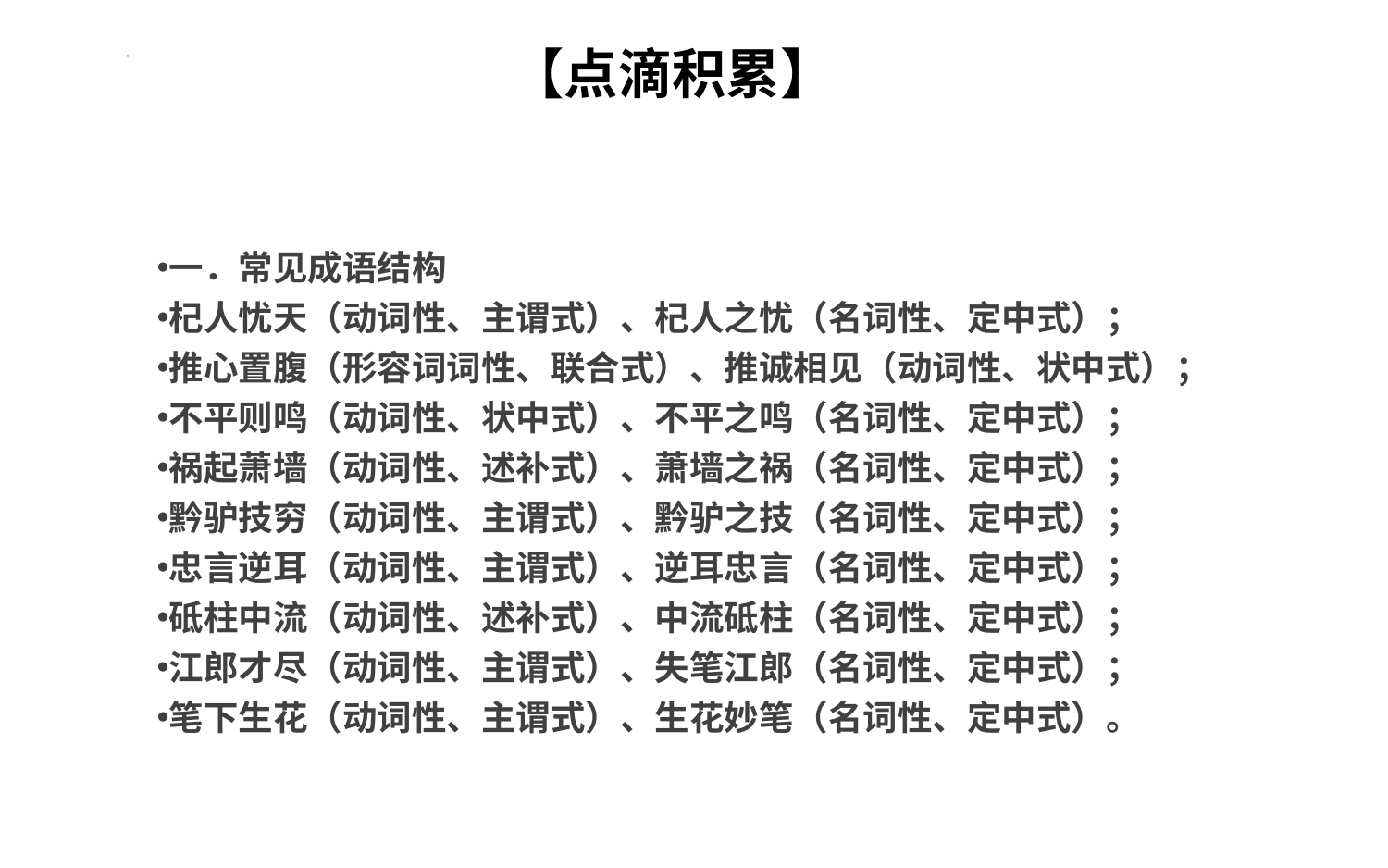

# 【点滴积累】
一．常见成语结构
杞人忧天（动词性、主谓式）、杞人之忧（名词性、定中式）；
推心置腹（形容词词性、联合式）、推诚相见（动词性、状中式）；
不平则鸣（动词性、状中式）、不平之鸣（名词性、定中式）；
祸起萧墙（动词性、述补式）、萧墙之祸（名词性、定中式）；
黔驴技穷（动词性、主谓式）、黔驴之技（名词性、定中式）；
忠言逆耳（动词性、主谓式）、逆耳忠言（名词性、定中式）；
砥柱中流（动词性、述补式）、中流砥柱（名词性、定中式）；
江郎才尽（动词性、主谓式）、失笔江郎（名词性、定中式）；
笔下生花（动词性、主谓式）、生花妙笔（名词性、定中式）。